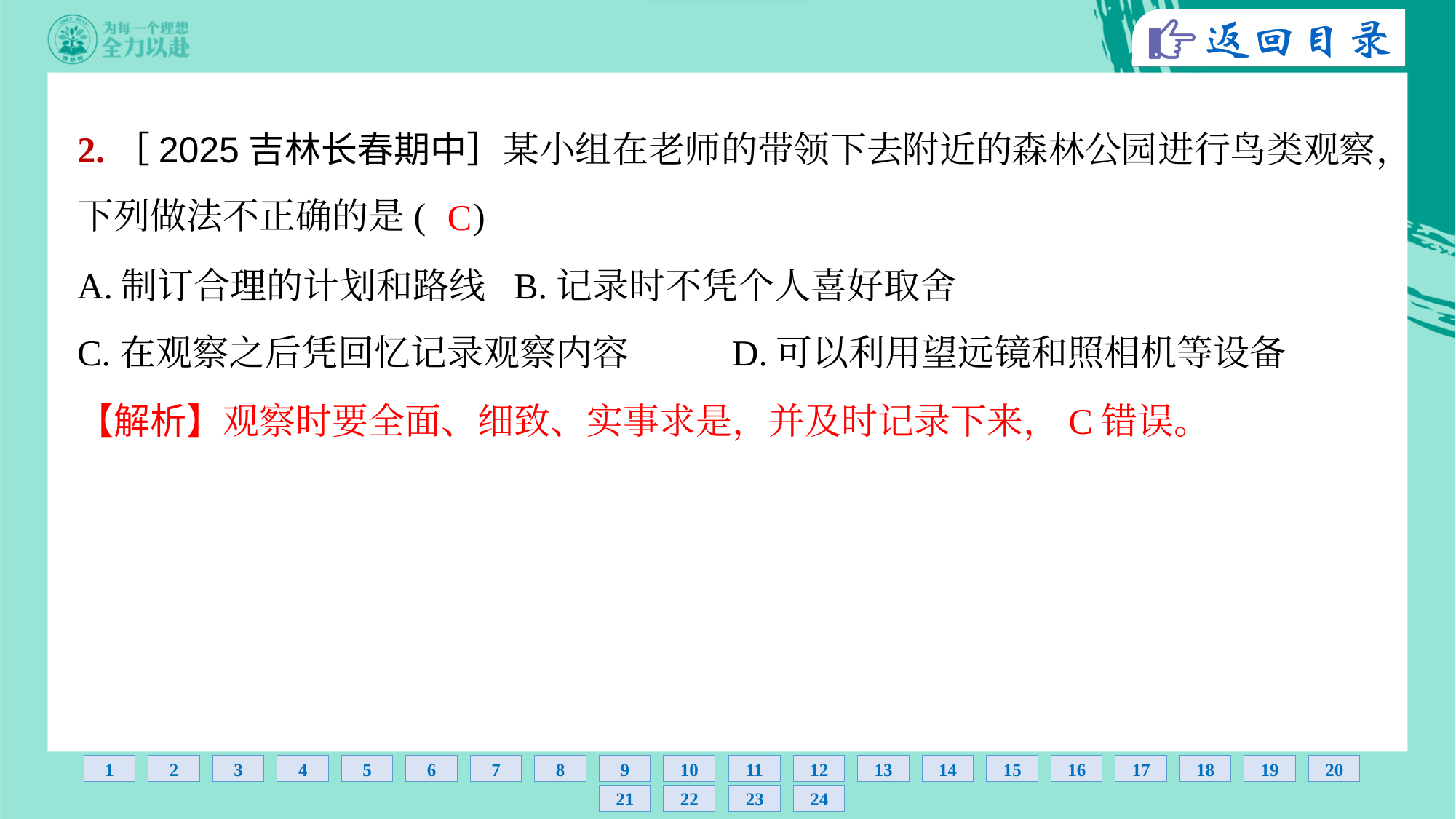

2.［2025吉林长春期中］某小组在老师的带领下去附近的森林公园进行鸟类观察，
下列做法不正确的是(     )
C
A.制订合理的计划和路线	B.记录时不凭个人喜好取舍
C.在观察之后凭回忆记录观察内容	D.可以利用望远镜和照相机等设备
【解析】观察时要全面、细致、实事求是，并及时记录下来，C错误。